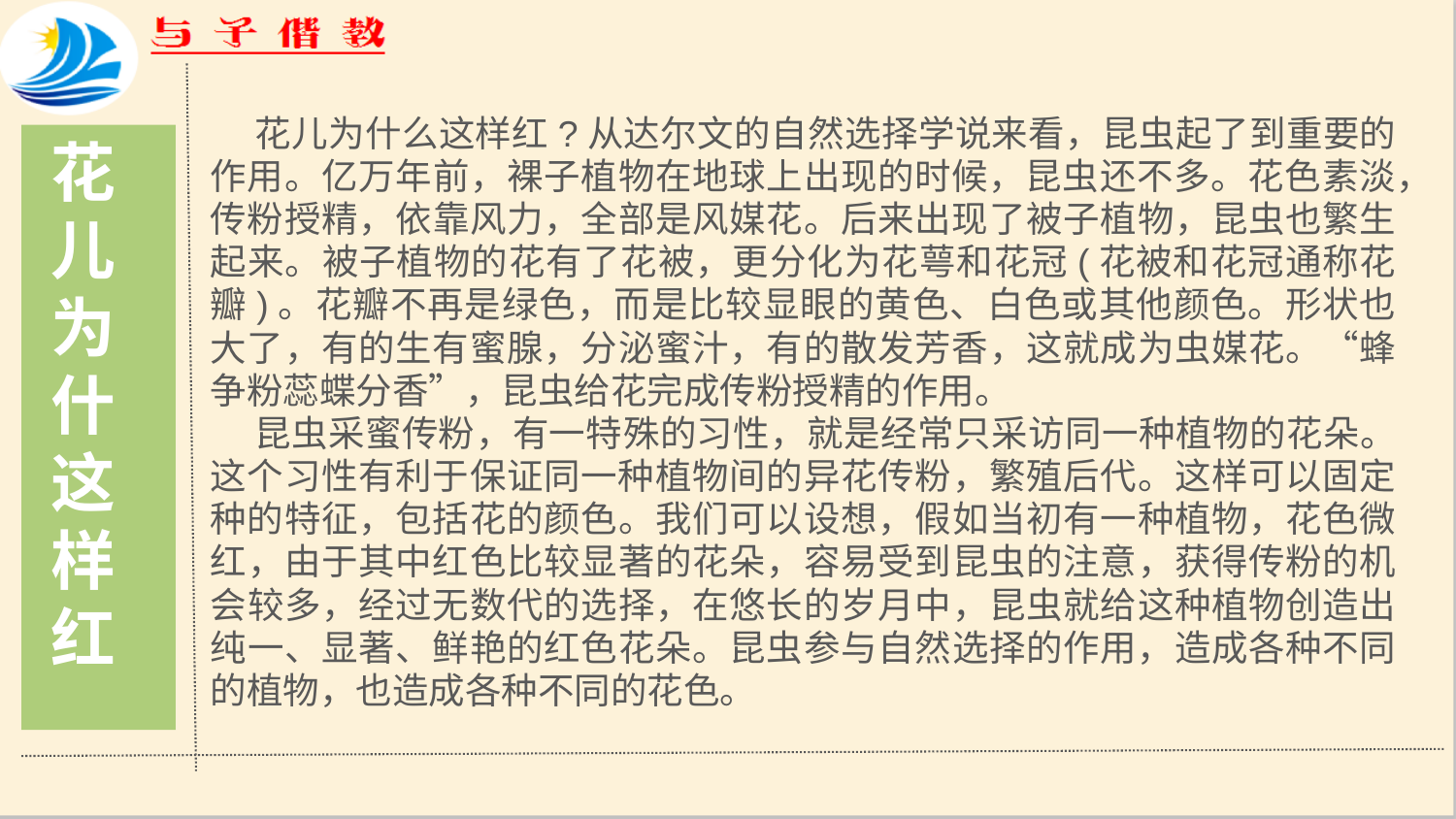

花儿为什么这样红?从达尔文的自然选择学说来看，昆虫起了到重要的作用。亿万年前，裸子植物在地球上出现的时候，昆虫还不多。花色素淡，传粉授精，依靠风力，全部是风媒花。后来出现了被子植物，昆虫也繁生起来。被子植物的花有了花被，更分化为花萼和花冠(花被和花冠通称花瓣)。花瓣不再是绿色，而是比较显眼的黄色、白色或其他颜色。形状也大了，有的生有蜜腺，分泌蜜汁，有的散发芳香，这就成为虫媒花。“蜂争粉蕊蝶分香”，昆虫给花完成传粉授精的作用。
    昆虫采蜜传粉，有一特殊的习性，就是经常只采访同一种植物的花朵。这个习性有利于保证同一种植物间的异花传粉，繁殖后代。这样可以固定种的特征，包括花的颜色。我们可以设想，假如当初有一种植物，花色微红，由于其中红色比较显著的花朵，容易受到昆虫的注意，获得传粉的机会较多，经过无数代的选择，在悠长的岁月中，昆虫就给这种植物创造出纯一、显著、鲜艳的红色花朵。昆虫参与自然选择的作用，造成各种不同的植物，也造成各种不同的花色。
花儿为什这样红